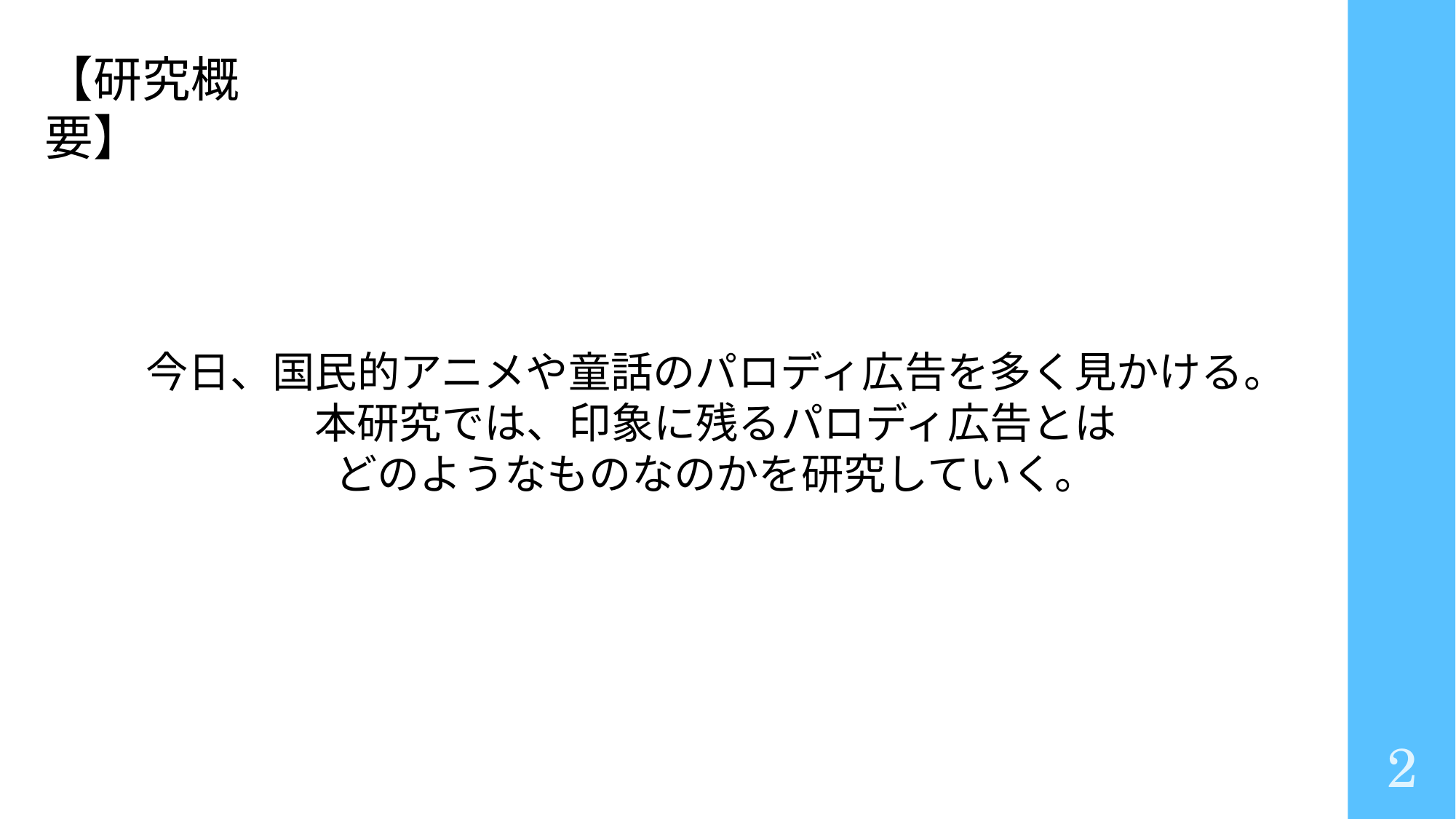

【研究概要】
今日、国民的アニメや童話のパロディ広告を多く見かける。
本研究では、印象に残るパロディ広告とは
どのようなものなのかを研究していく。
2